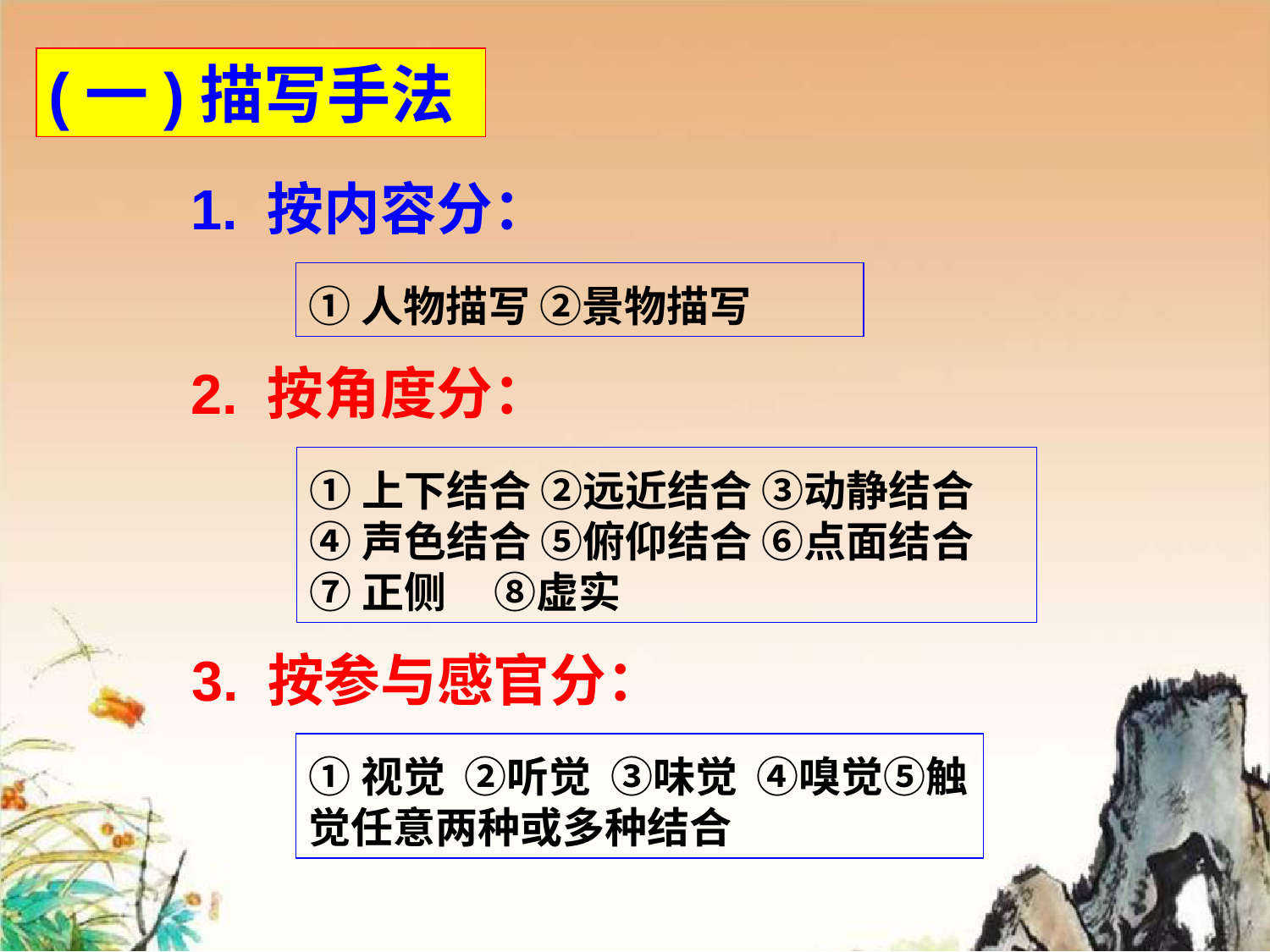

(一)描写手法
1. 按内容分：
①人物描写 ②景物描写
2. 按角度分：
①上下结合 ②远近结合 ③动静结合
④声色结合 ⑤俯仰结合 ⑥点面结合
⑦正侧     ⑧虚实
3. 按参与感官分：
①视觉  ②听觉  ③味觉  ④嗅觉⑤触觉任意两种或多种结合